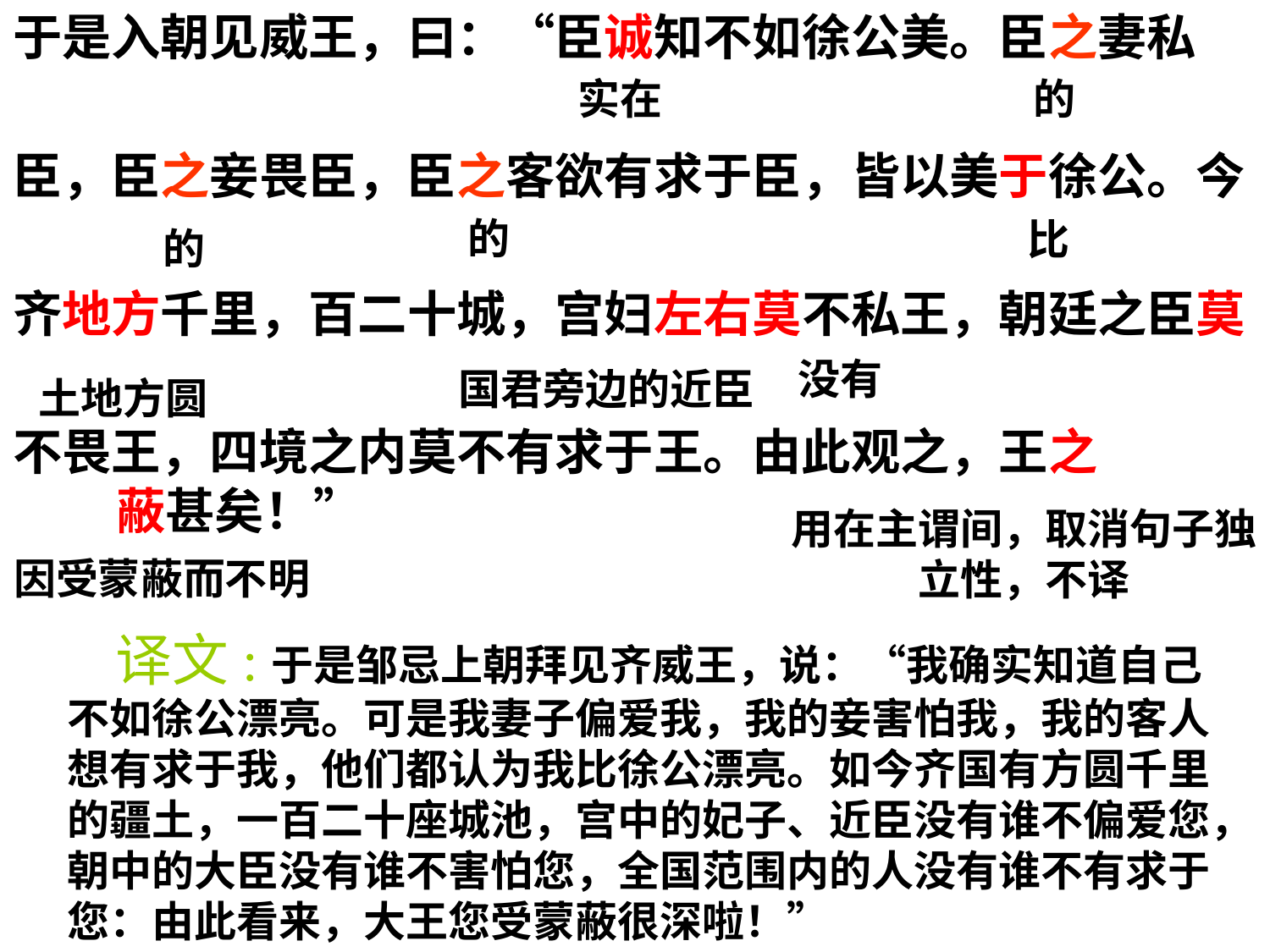

于是入朝见威王，曰：“臣诚知不如徐公美。臣之妻私

臣，臣之妾畏臣，臣之客欲有求于臣，皆以美于徐公。今

齐地方千里，百二十城，宫妇左右莫不私王，朝廷之臣莫

不畏王，四境之内莫不有求于王。由此观之，王之                    蔽甚矣！”
实在
的
的
比
的
没有
国君旁边的近臣
土地方圆
用在主谓间，取消句子独立性，不译
因受蒙蔽而不明
    译文:于是邹忌上朝拜见齐威王，说：“我确实知道自己不如徐公漂亮。可是我妻子偏爱我，我的妾害怕我，我的客人想有求于我，他们都认为我比徐公漂亮。如今齐国有方圆千里的疆土，一百二十座城池，宫中的妃子、近臣没有谁不偏爱您，朝中的大臣没有谁不害怕您，全国范围内的人没有谁不有求于您：由此看来，大王您受蒙蔽很深啦！”